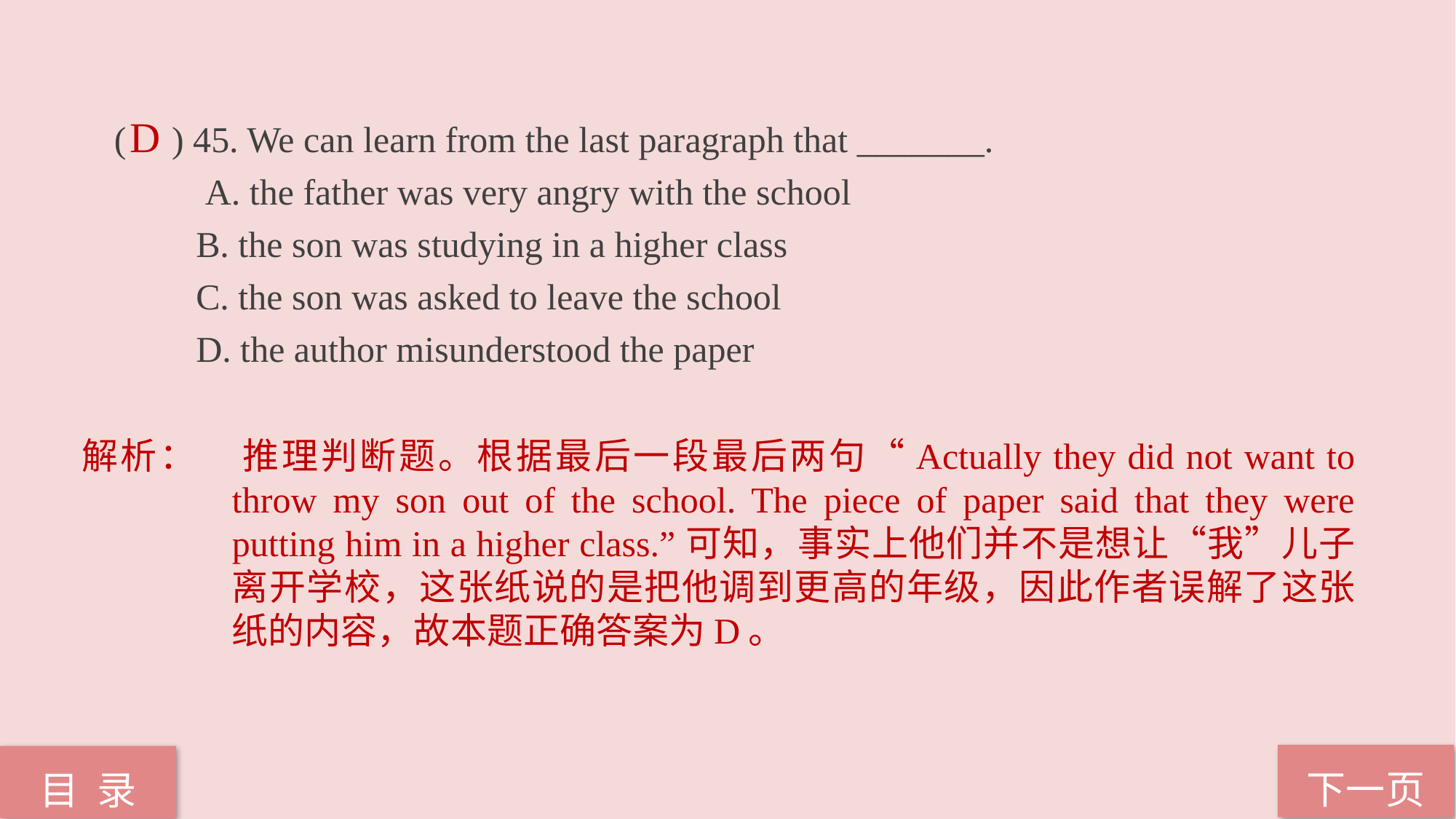

(     ) 45. We can learn from the last paragraph that _______.
          A. the father was very angry with the school
         B. the son was studying in a higher class
         C. the son was asked to leave the school
         D. the author misunderstood the paper
D
解析：	推理判断题。根据最后一段最后两句“Actually they did not want to throw my son out of the school. The piece of paper said that they were putting him in a higher class.”可知，事实上他们并不是想让“我”儿子离开学校，这张纸说的是把他调到更高的年级，因此作者误解了这张纸的内容，故本题正确答案为D。